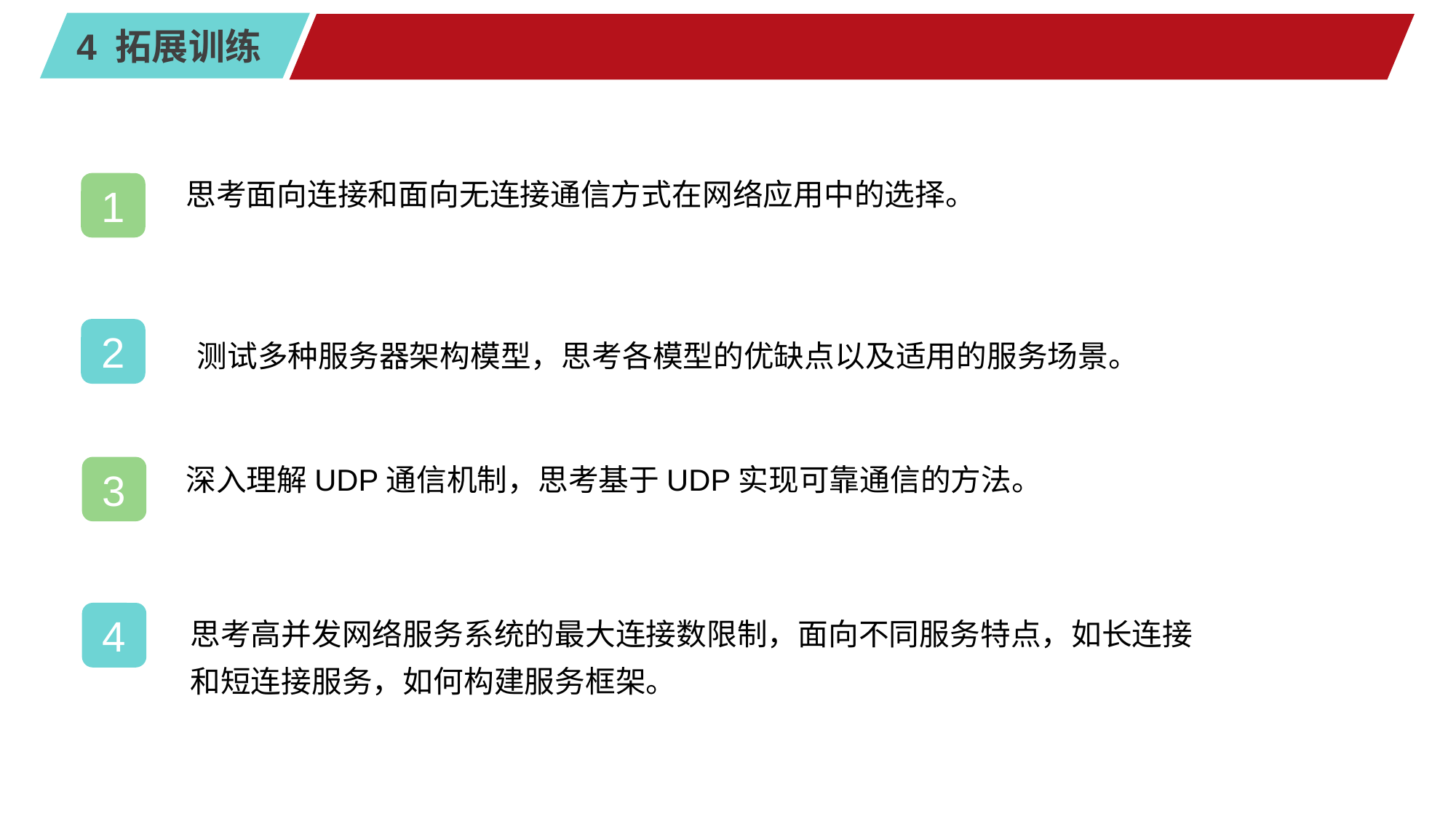

#
思考面向连接和面向无连接通信方式在网络应用中的选择。
1
2
测试多种服务器架构模型，思考各模型的优缺点以及适用的服务场景。
深入理解UDP通信机制，思考基于UDP实现可靠通信的方法。
3
思考高并发网络服务系统的最大连接数限制，面向不同服务特点，如长连接和短连接服务，如何构建服务框架。
4